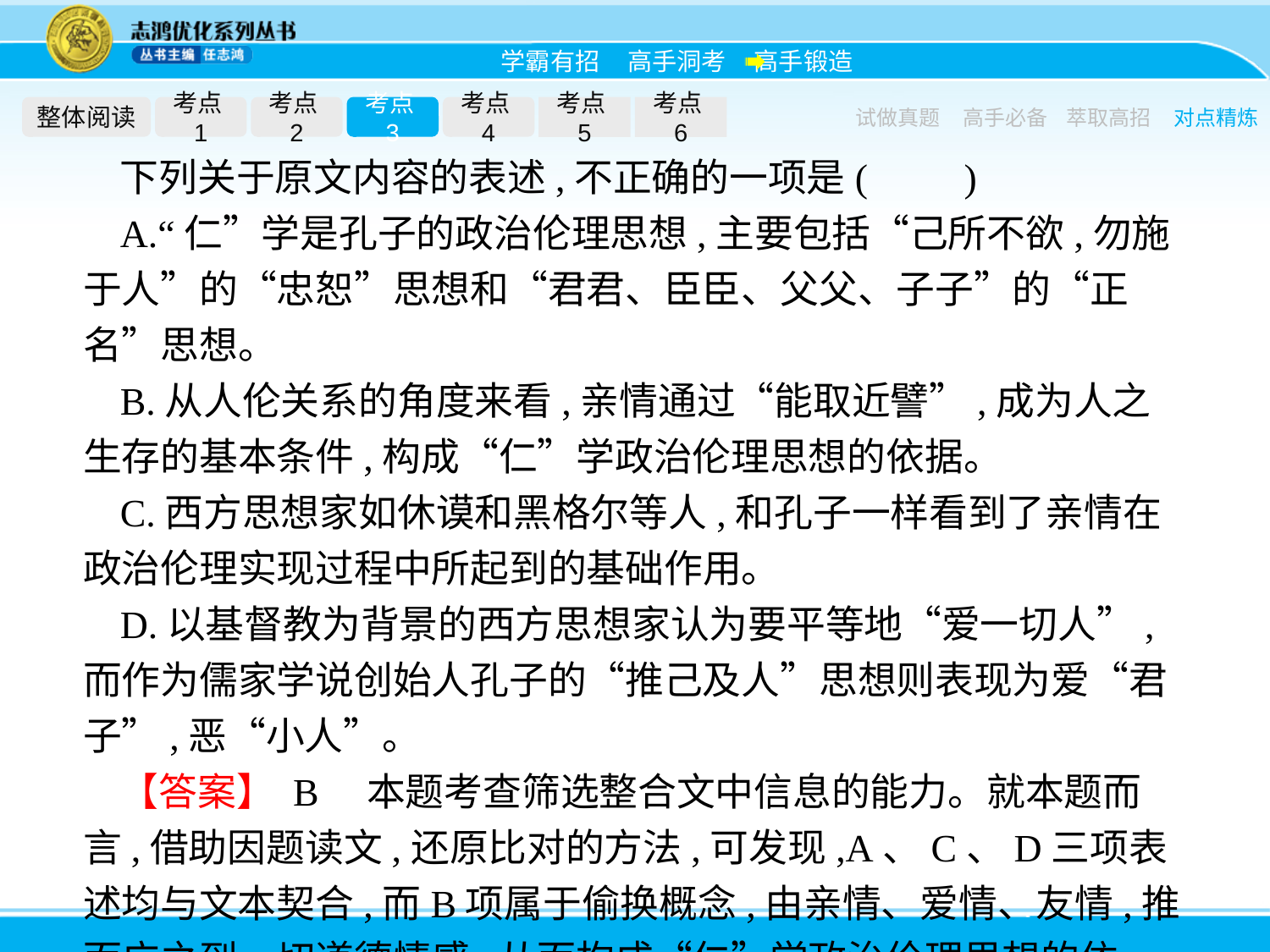

整体阅读
考点1
考点2
考点3
考点4
考点5
考点6
试做真题
高手必备
萃取高招
对点精炼
下列关于原文内容的表述,不正确的一项是(　　)
A.“仁”学是孔子的政治伦理思想,主要包括“己所不欲,勿施于人”的“忠恕”思想和“君君、臣臣、父父、子子”的“正名”思想。
B.从人伦关系的角度来看,亲情通过“能取近譬”,成为人之生存的基本条件,构成“仁”学政治伦理思想的依据。
C.西方思想家如休谟和黑格尔等人,和孔子一样看到了亲情在政治伦理实现过程中所起到的基础作用。
D.以基督教为背景的西方思想家认为要平等地“爱一切人”,而作为儒家学说创始人孔子的“推己及人”思想则表现为爱“君子”,恶“小人”。
【答案】 B　本题考查筛选整合文中信息的能力。就本题而言,借助因题读文,还原比对的方法,可发现,A、C、D三项表述均与文本契合,而B项属于偷换概念,由亲情、爱情、友情,推而广之到一切道德情感,从而构成“仁”学政治伦理思想的依据。